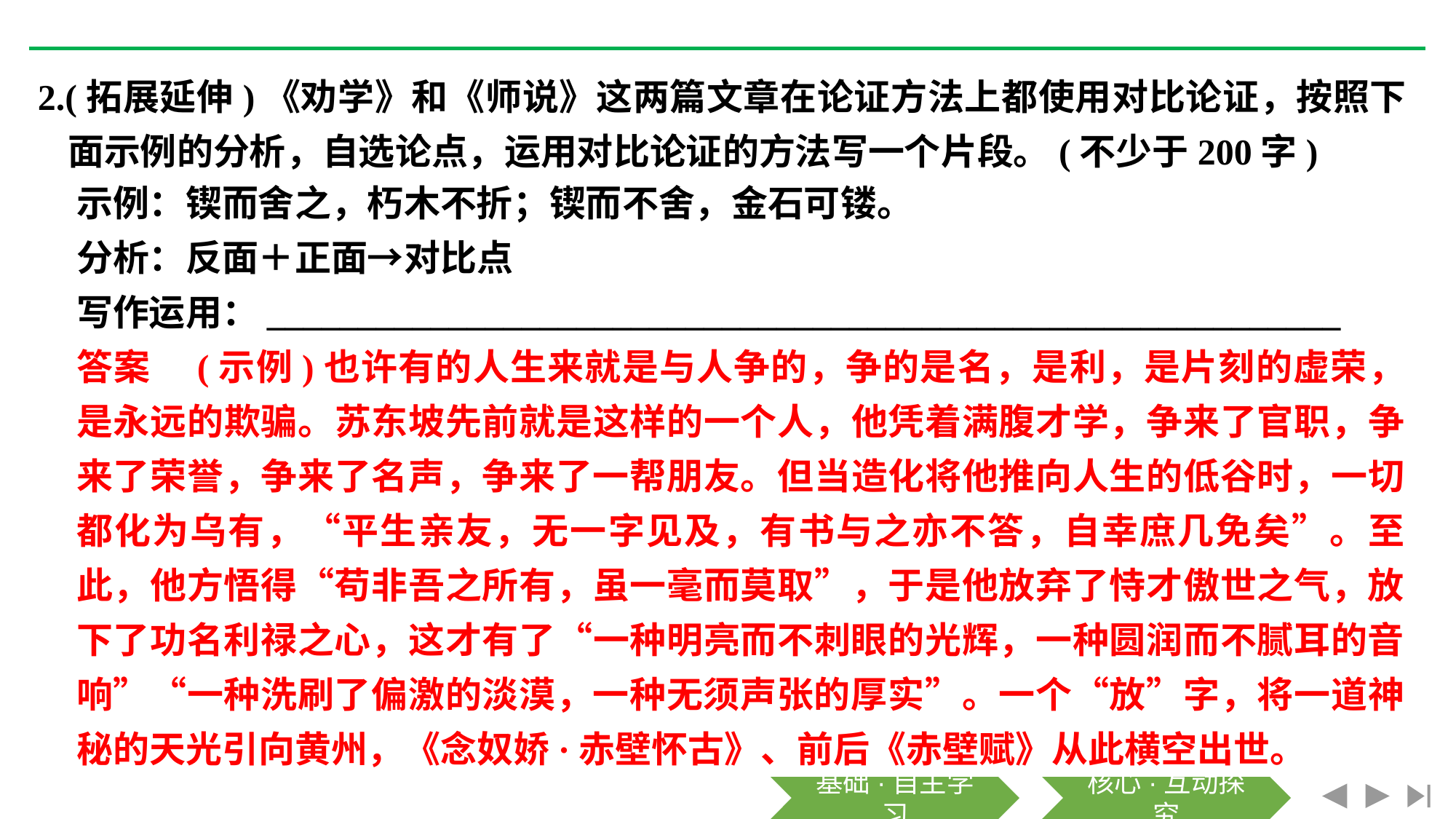

2.(拓展延伸)《劝学》和《师说》这两篇文章在论证方法上都使用对比论证，按照下面示例的分析，自选论点，运用对比论证的方法写一个片段。(不少于200字)
示例：锲而舍之，朽木不折；锲而不舍，金石可镂。
分析：反面＋正面→对比点
写作运用：___________________________________________________________
答案　(示例)也许有的人生来就是与人争的，争的是名，是利，是片刻的虚荣，是永远的欺骗。苏东坡先前就是这样的一个人，他凭着满腹才学，争来了官职，争来了荣誉，争来了名声，争来了一帮朋友。但当造化将他推向人生的低谷时，一切都化为乌有，“平生亲友，无一字见及，有书与之亦不答，自幸庶几免矣”。至此，他方悟得“苟非吾之所有，虽一毫而莫取”，于是他放弃了恃才傲世之气，放下了功名利禄之心，这才有了“一种明亮而不刺眼的光辉，一种圆润而不腻耳的音响”“一种洗刷了偏激的淡漠，一种无须声张的厚实”。一个“放”字，将一道神秘的天光引向黄州，《念奴娇·赤壁怀古》、前后《赤壁赋》从此横空出世。